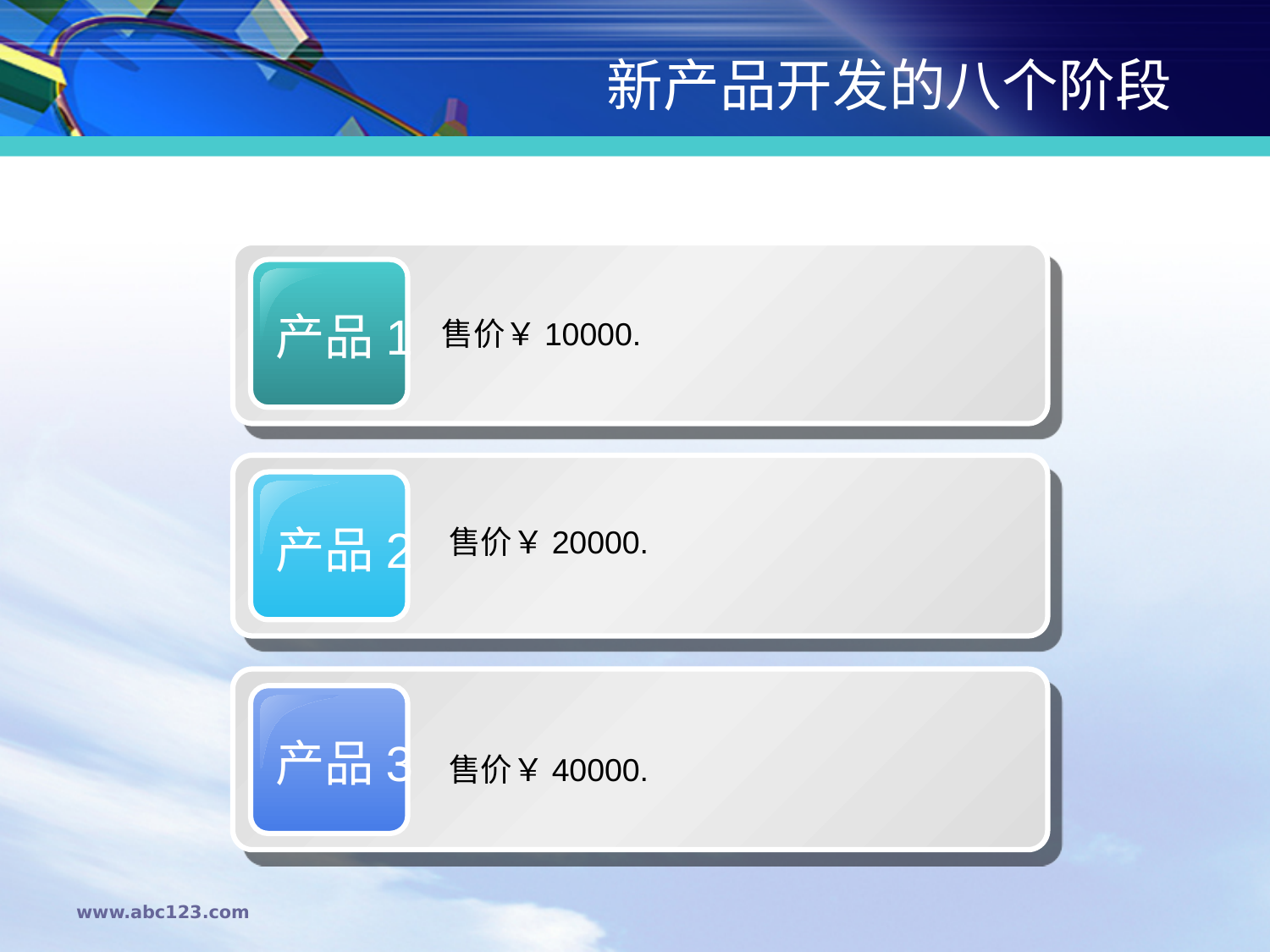

# 新产品开发的八个阶段

产品1
售价￥10000.

产品2
售价￥20000.

产品3
售价￥40000.
www.abc123.com